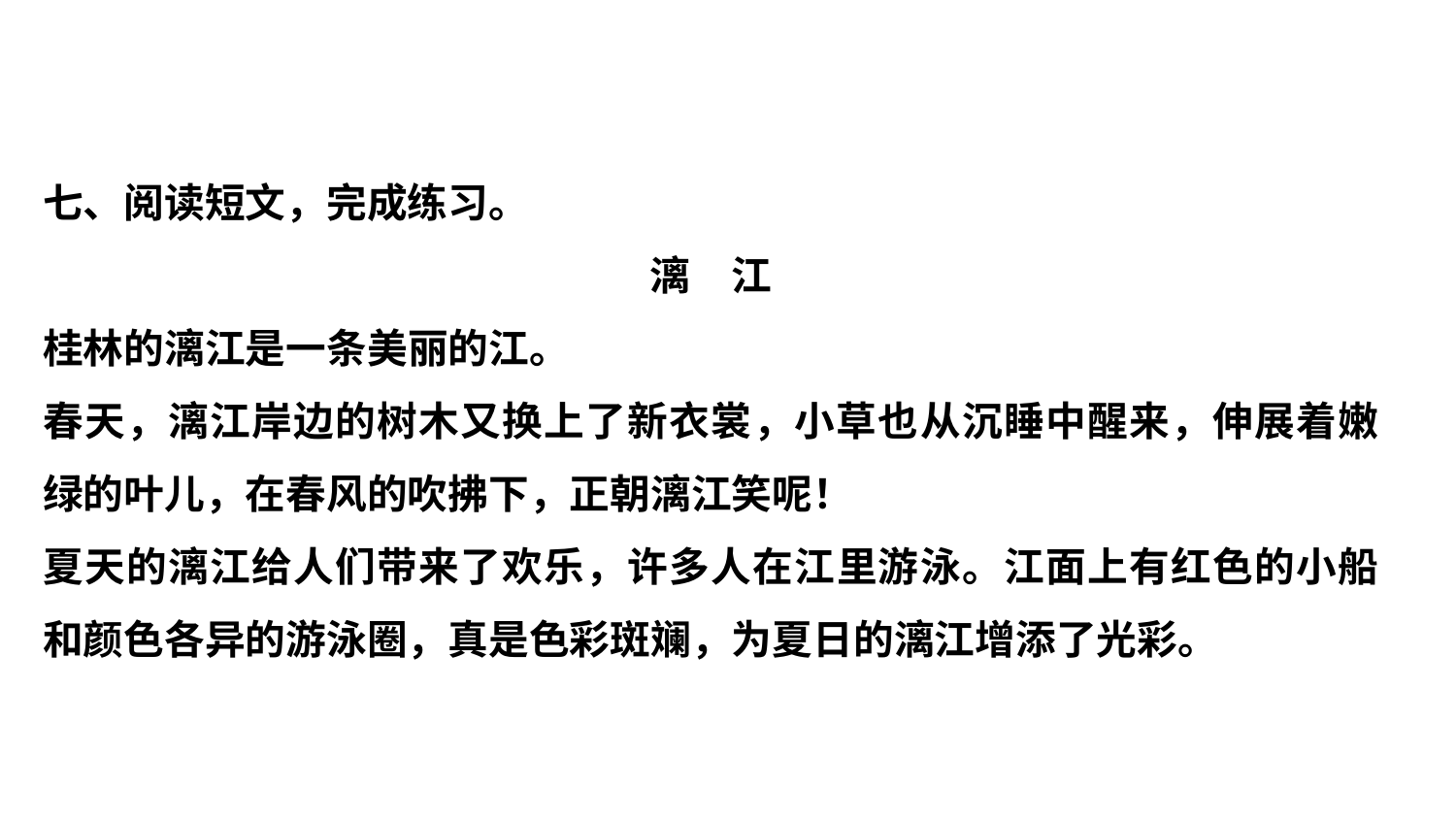

七、阅读短文，完成练习。
漓　江
桂林的漓江是一条美丽的江。
春天，漓江岸边的树木又换上了新衣裳，小草也从沉睡中醒来，伸展着嫩绿的叶儿，在春风的吹拂下，正朝漓江笑呢！
夏天的漓江给人们带来了欢乐，许多人在江里游泳。江面上有红色的小船和颜色各异的游泳圈，真是色彩斑斓，为夏日的漓江增添了光彩。